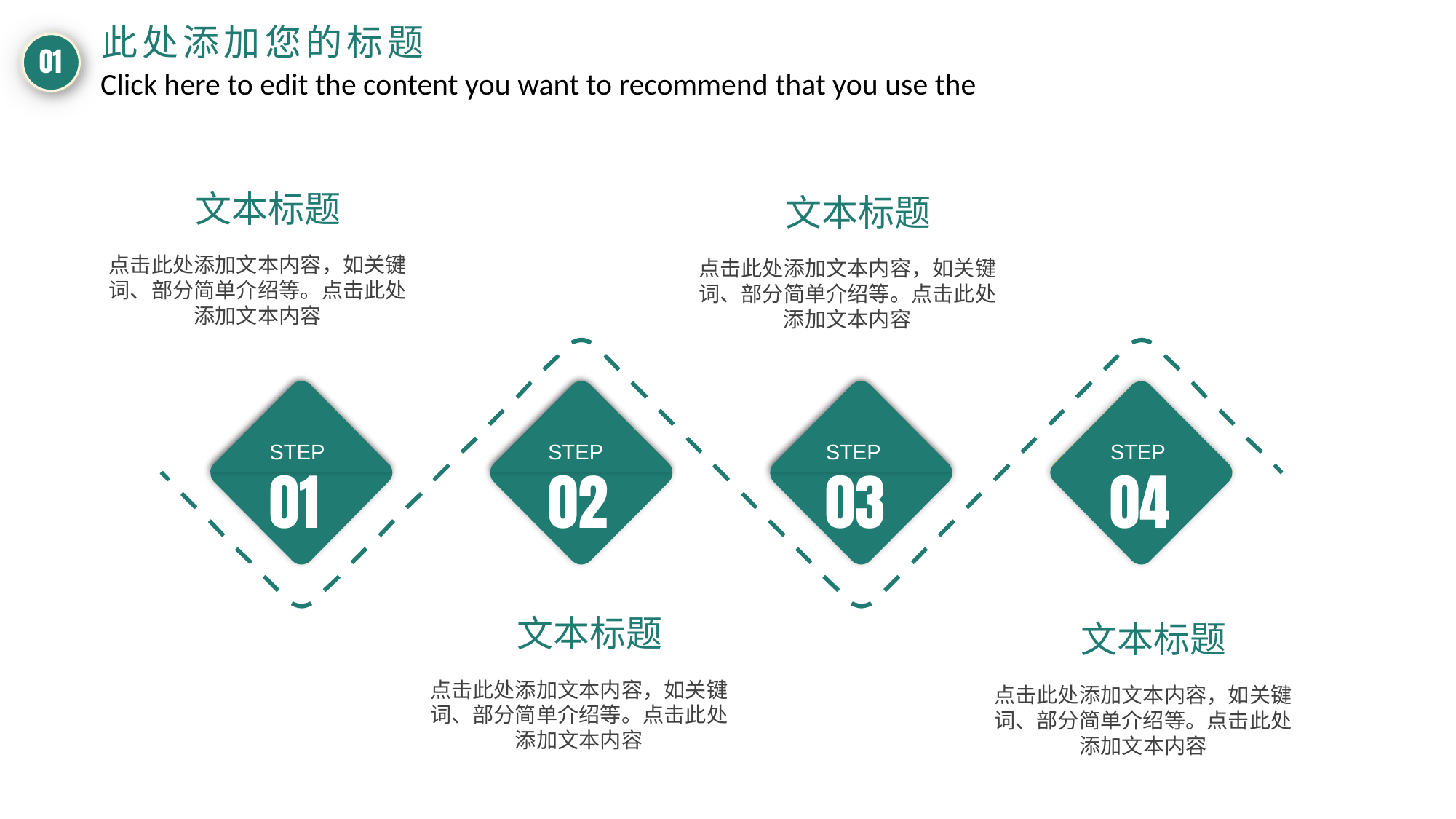

此处添加您的标题

01
Click here to edit the content you want to recommend that you use the
文本标题
文本标题
点击此处添加文本内容，如关键词、部分简单介绍等。点击此处添加文本内容
点击此处添加文本内容，如关键词、部分简单介绍等。点击此处添加文本内容

STEP
02

STEP
01

STEP
03

STEP
04
文本标题
文本标题
点击此处添加文本内容，如关键词、部分简单介绍等。点击此处添加文本内容
点击此处添加文本内容，如关键词、部分简单介绍等。点击此处添加文本内容